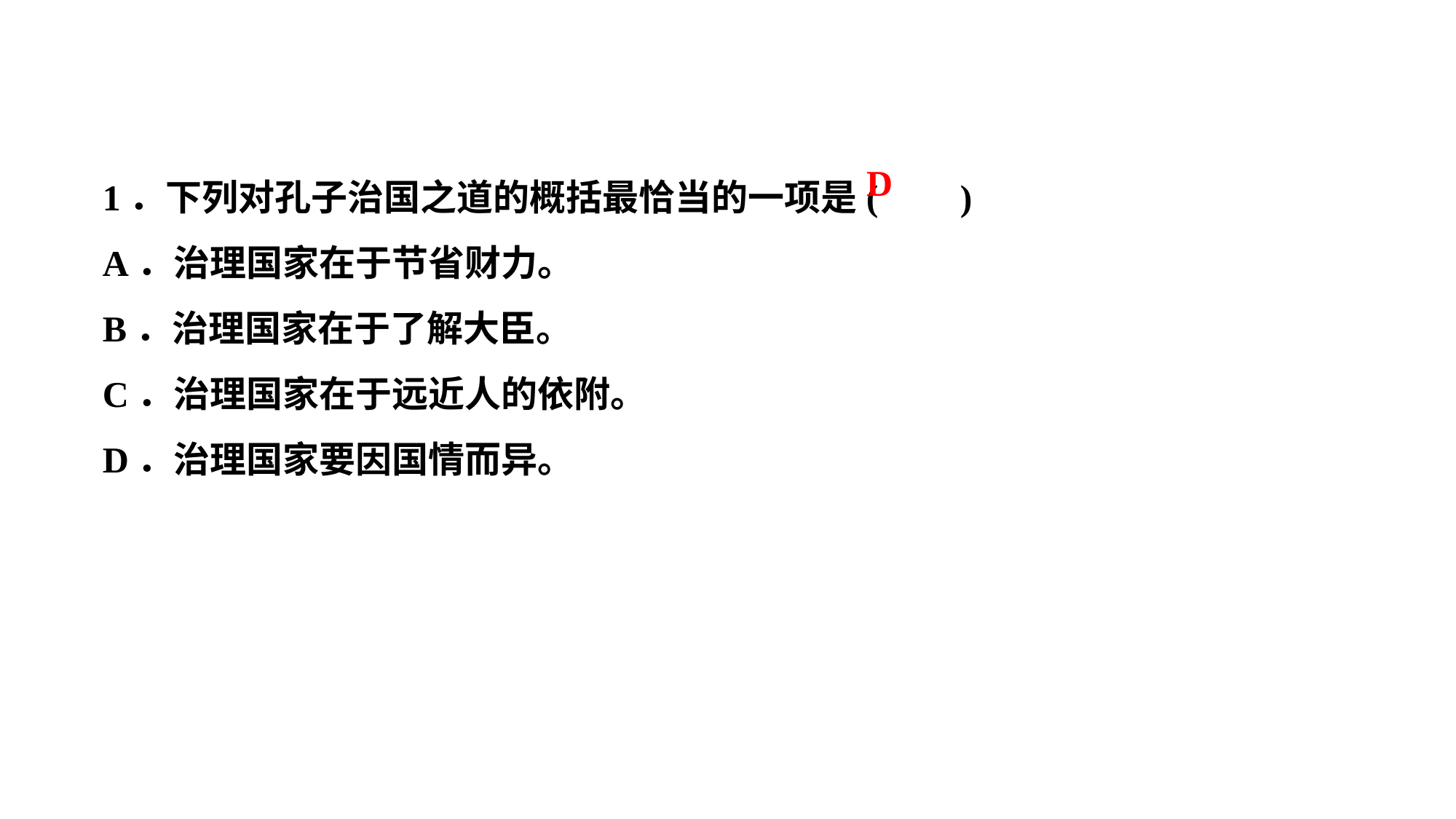

1．下列对孔子治国之道的概括最恰当的一项是(         )
A．治理国家在于节省财力。
B．治理国家在于了解大臣。
C．治理国家在于远近人的依附。
D．治理国家要因国情而异。
D